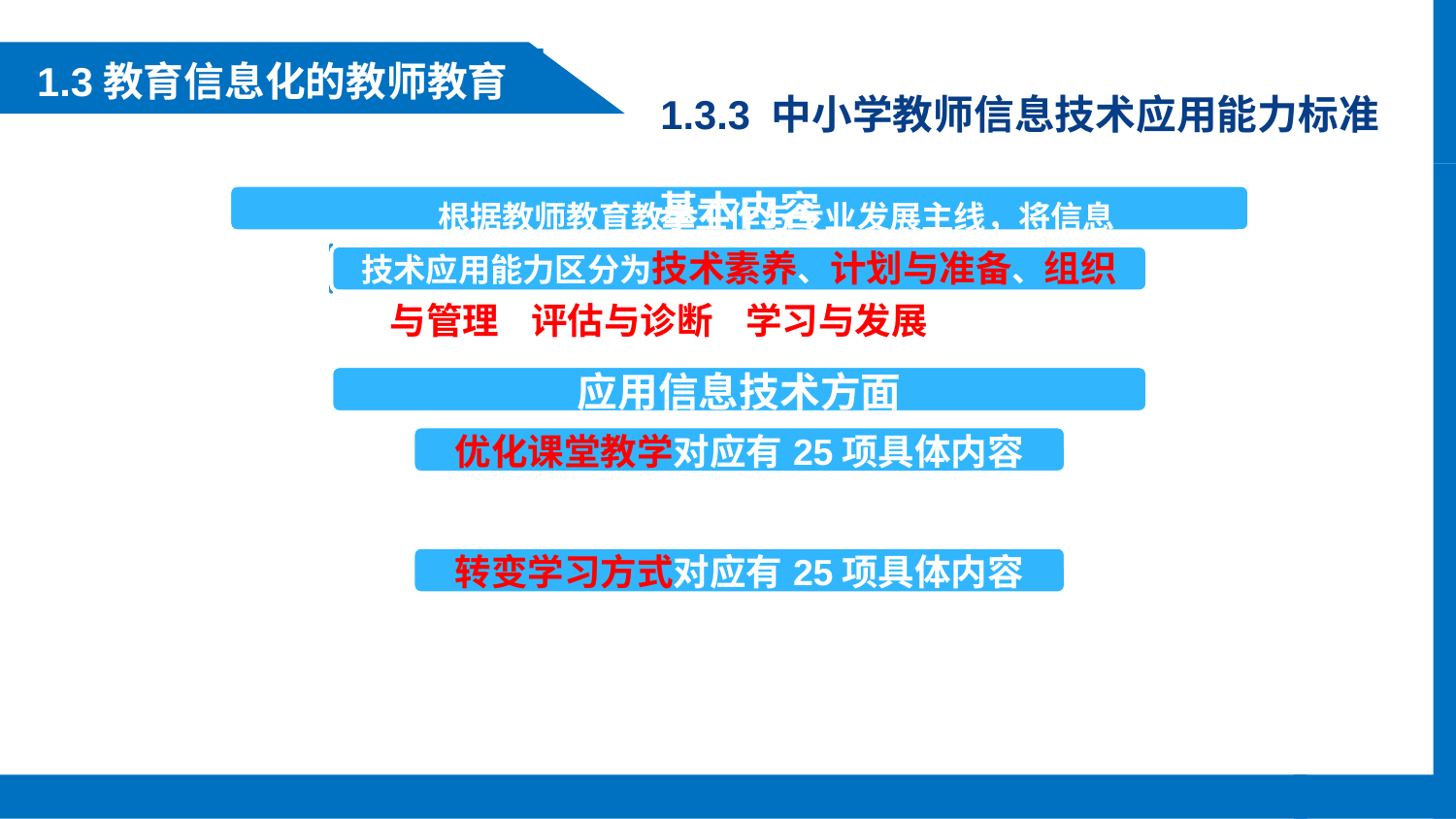

1.3教育信息化的教师教育
1.3.3 中小学教师信息技术应用能力标准
基本内容
         根据教师教育教学工作与专业发展主线，将信息技术应用能力区分为技术素养、计划与准备、组织与管理、评估与诊断、学习与发展五个维度。
应用信息技术方面
转变学习方式对应有25项具体内容
优化课堂教学对应有25项具体内容